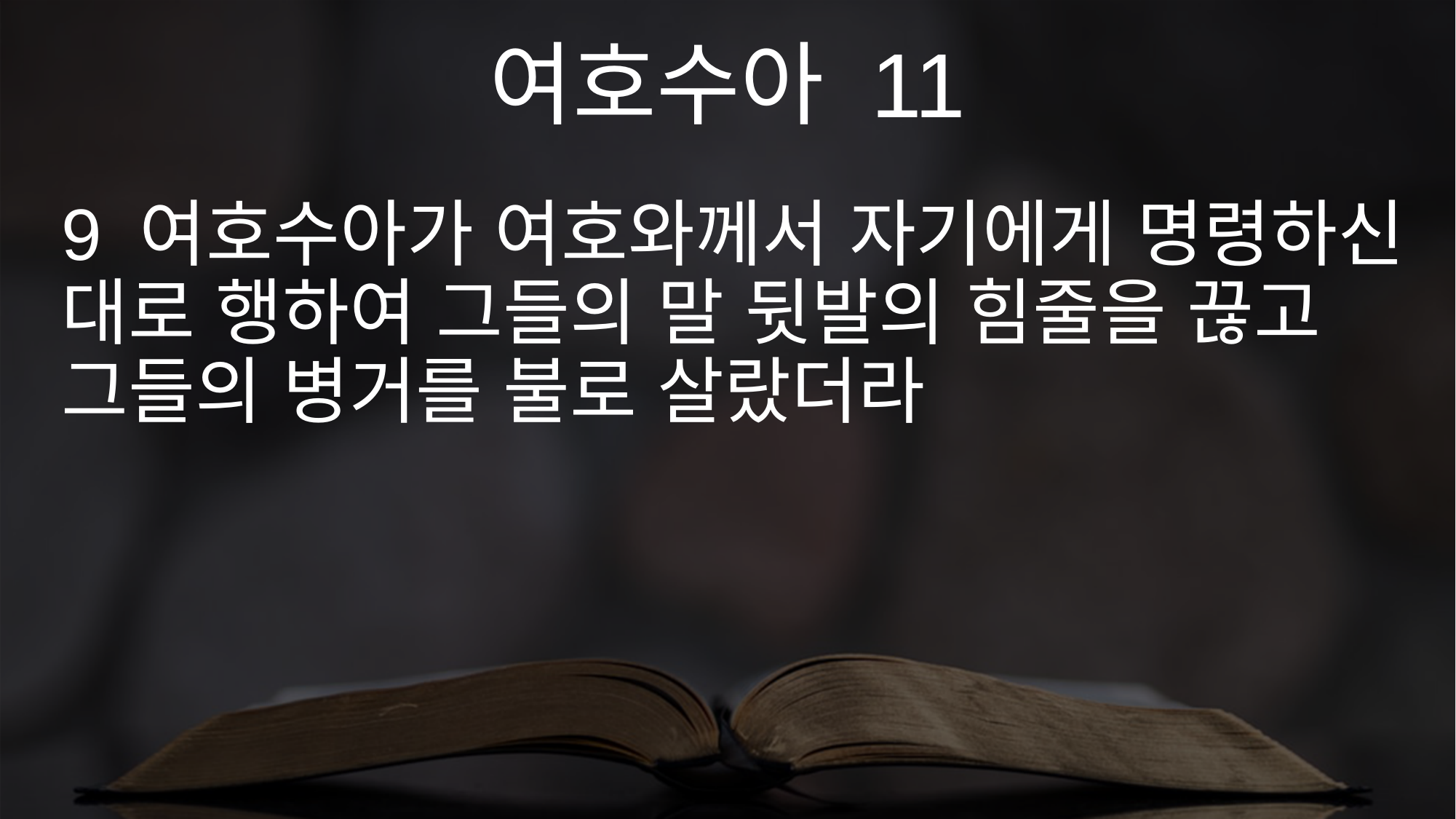

여호수아 11
9 여호수아가 여호와께서 자기에게 명령하신 대로 행하여 그들의 말 뒷발의 힘줄을 끊고 그들의 병거를 불로 살랐더라